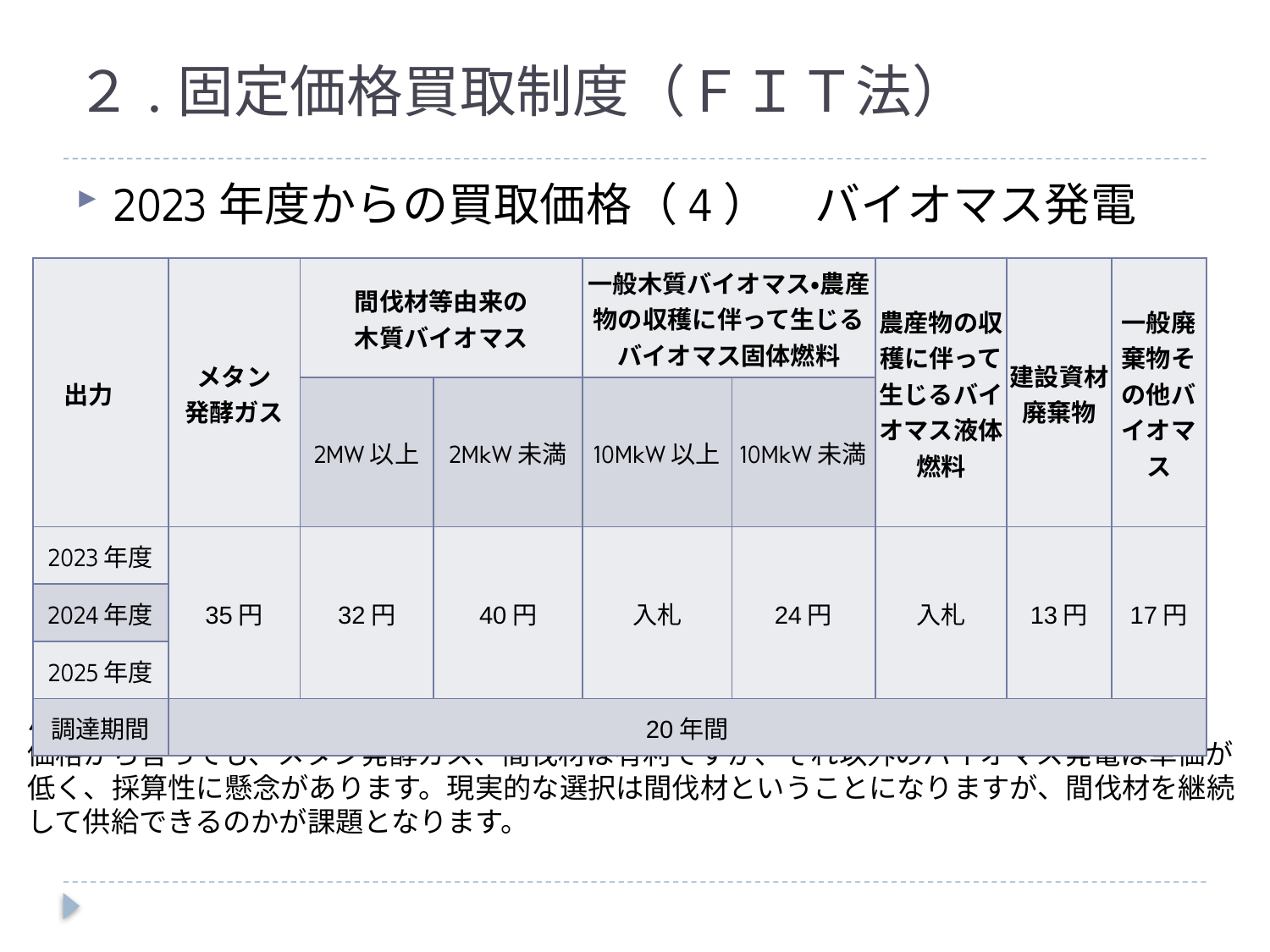

# ２.固定価格買取制度（ＦＩＴ法）
2023年度からの買取価格（4）　バイオマス発電

| 出力 | メタン 発酵ガス | 間伐材等由来の 木質バイオマス |  | 一般木質バイオマス・農産物の収穫に伴って生じるバイオマス固体燃料 |  | 農産物の収穫に伴って生じるバイオマス液体燃料 | 建設資材廃棄物 | 一般廃棄物その他バイオマス |
| --- | --- | --- | --- | --- | --- | --- | --- | --- |
|  |  | 2MW以上 | 2MkW未満 | 10MkW以上 | 10MkW未満 |  |  |  |
| 2023年度 | 35円 | 32円 | 40円 | 入札 | 24円 | 入札 | 13円 | 17円 |
| 2024年度 |  |  |  |  |  |  |  |  |
| 2025年度 |  |  |  |  |  |  |  |  |
| 調達期間 | 20年間 |  |  |  |  |  |  |  |
バイオマス発電は、区分が一部変更になり、入札制度が導入されるようになりました。
価格から言っても、メタン発酵ガス、間伐材は有利ですが、それ以外のバイオマス発電は単価が低く、採算性に懸念があります。現実的な選択は間伐材ということになりますが、間伐材を継続して供給できるのかが課題となります。